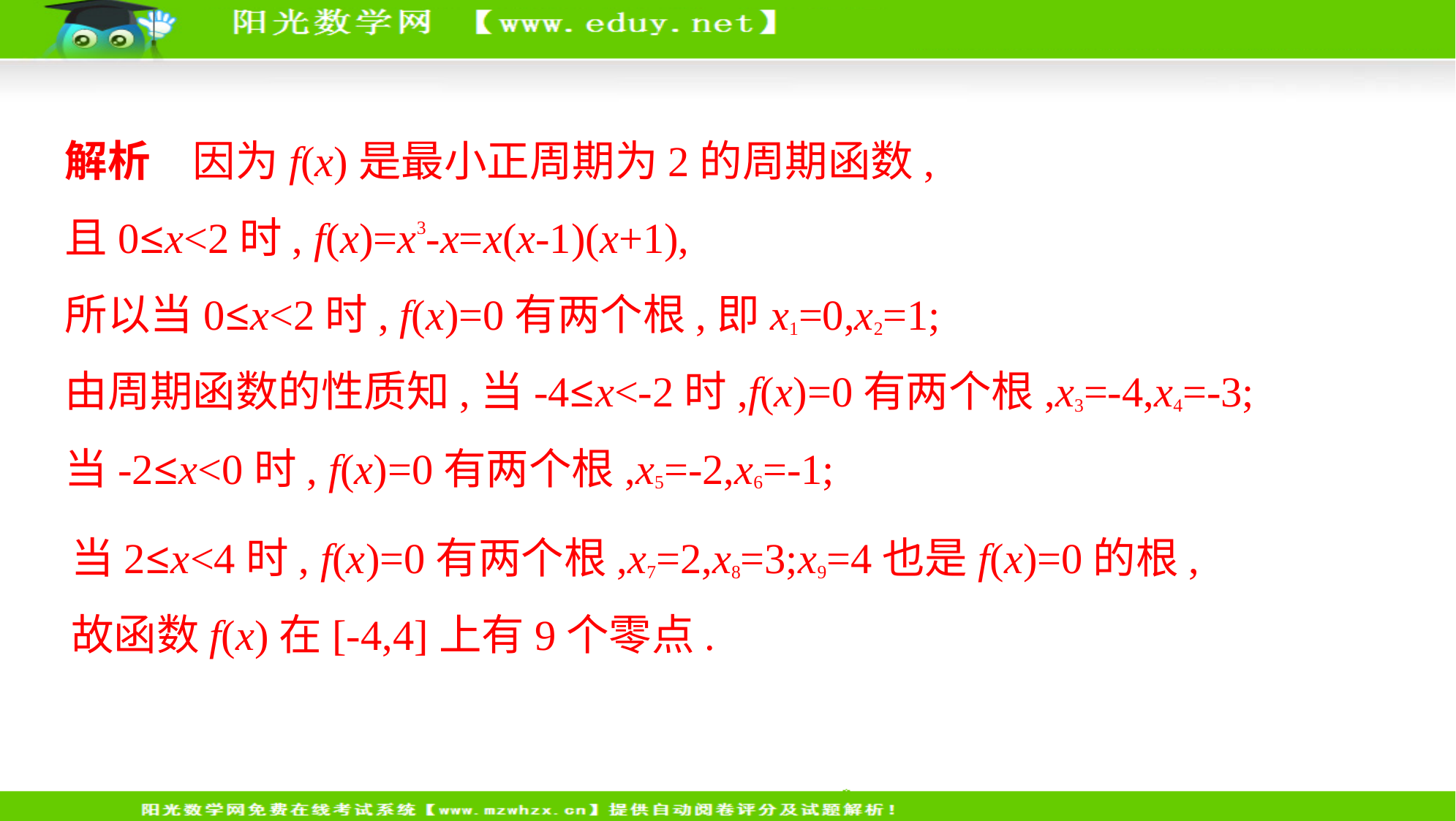

解析　因为f(x)是最小正周期为2的周期函数,
且0≤x<2时, f(x)=x3-x=x(x-1)(x+1),
所以当0≤x<2时, f(x)=0有两个根,即x1=0,x2=1;
由周期函数的性质知,当-4≤x<-2时,f(x)=0有两个根,x3=-4,x4=-3;
当-2≤x<0时, f(x)=0有两个根,x5=-2,x6=-1;
当2≤x<4时, f(x)=0有两个根,x7=2,x8=3;x9=4也是f(x)=0的根,
故函数f(x)在[-4,4]上有9个零点.